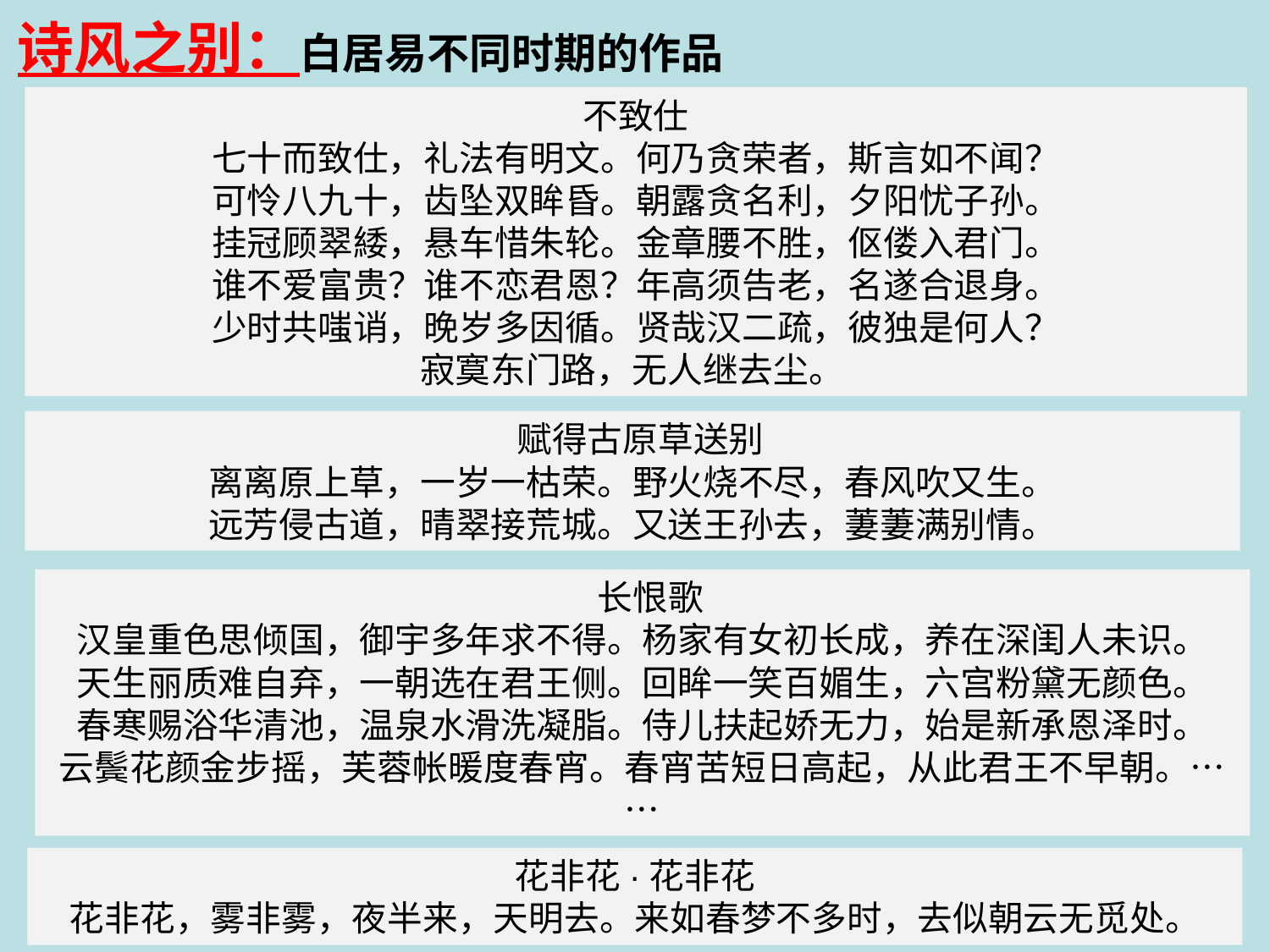

诗风之别：白居易不同时期的作品
不致仕
七十而致仕，礼法有明文。何乃贪荣者，斯言如不闻？
可怜八九十，齿坠双眸昏。朝露贪名利，夕阳忧子孙。
挂冠顾翠緌，悬车惜朱轮。金章腰不胜，伛偻入君门。
谁不爱富贵？谁不恋君恩？年高须告老，名遂合退身。
少时共嗤诮，晚岁多因循。贤哉汉二疏，彼独是何人？
寂寞东门路，无人继去尘。
 赋得古原草送别
离离原上草，一岁一枯荣。野火烧不尽，春风吹又生。
远芳侵古道，晴翠接荒城。又送王孙去，萋萋满别情。
 长恨歌
汉皇重色思倾国，御宇多年求不得。杨家有女初长成，养在深闺人未识。
天生丽质难自弃，一朝选在君王侧。回眸一笑百媚生，六宫粉黛无颜色。
春寒赐浴华清池，温泉水滑洗凝脂。侍儿扶起娇无力，始是新承恩泽时。
云鬓花颜金步摇，芙蓉帐暖度春宵。春宵苦短日高起，从此君王不早朝。……
花非花·花非花
花非花，雾非雾，夜半来，天明去。来如春梦不多时，去似朝云无觅处。